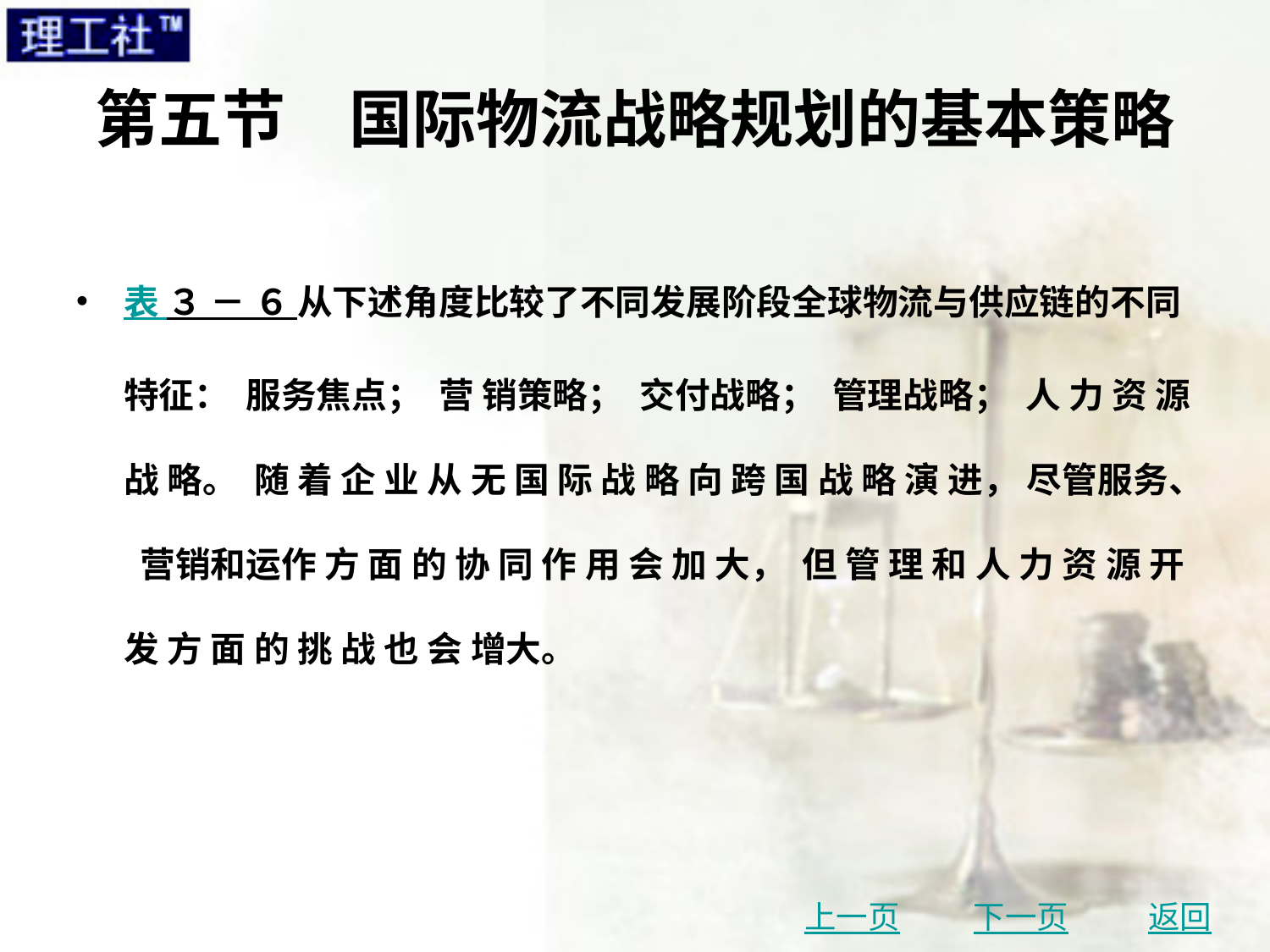

# 第五节　国际物流战略规划的基本策略
表 ３ － ６ 从下述角度比较了不同发展阶段全球物流与供应链的不同特征：  服务焦点；  营 销策略；  交付战略；  管理战略；  人 力 资 源 战 略。  随 着 企 业 从 无 国 际 战 略 向 跨 国 战 略 演 进， 尽管服务、  营销和运作 方 面 的 协 同 作 用 会 加 大，  但 管 理 和 人 力 资 源 开 发 方 面 的 挑 战 也 会 增大。

上一页
下一页
返回